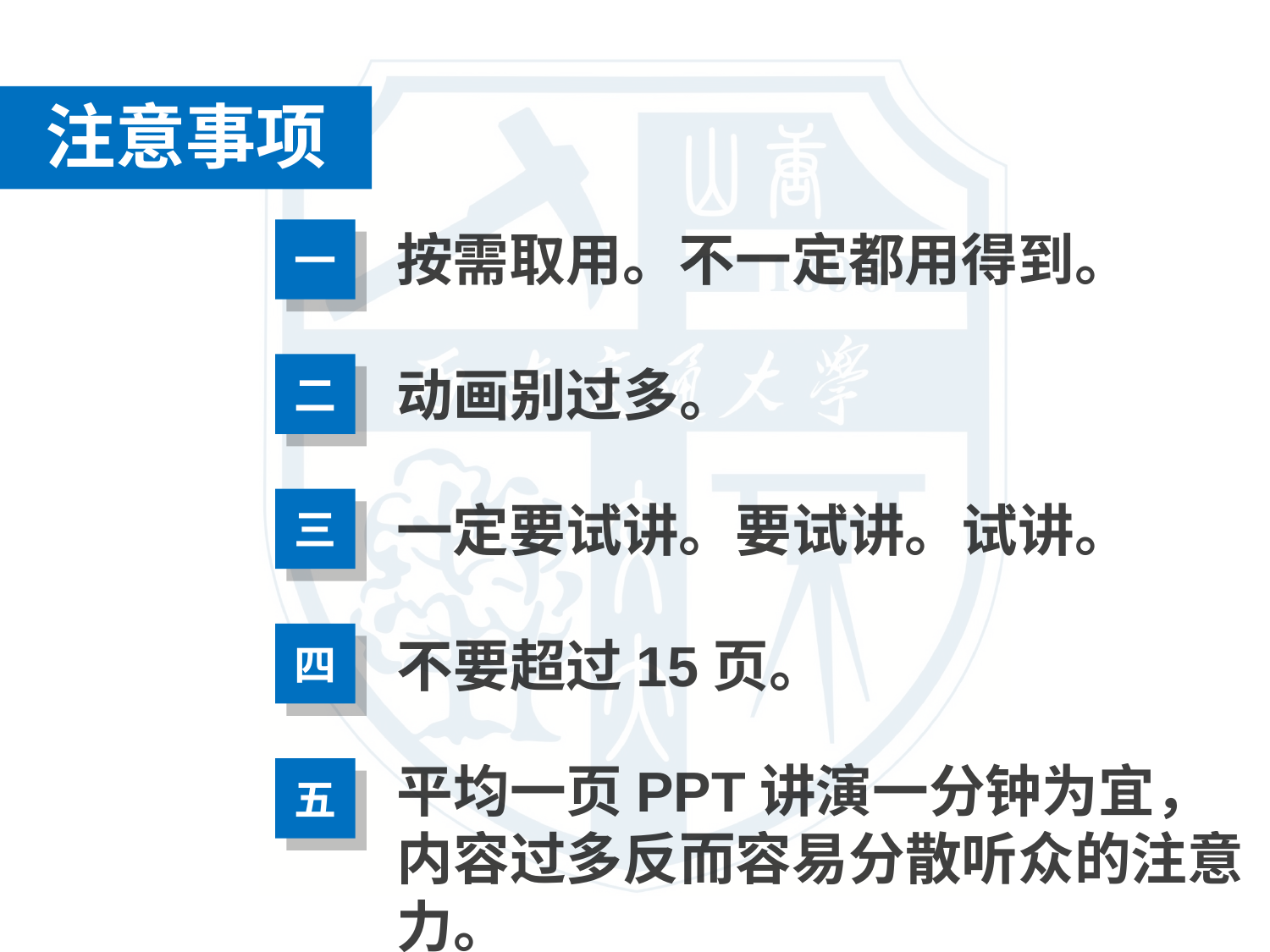

注意事项
按需取用。不一定都用得到。
一

动画别过多。
二

三
一定要试讲。要试讲。试讲。

四
不要超过15页。

平均一页PPT讲演一分钟为宜，内容过多反而容易分散听众的注意力。
五